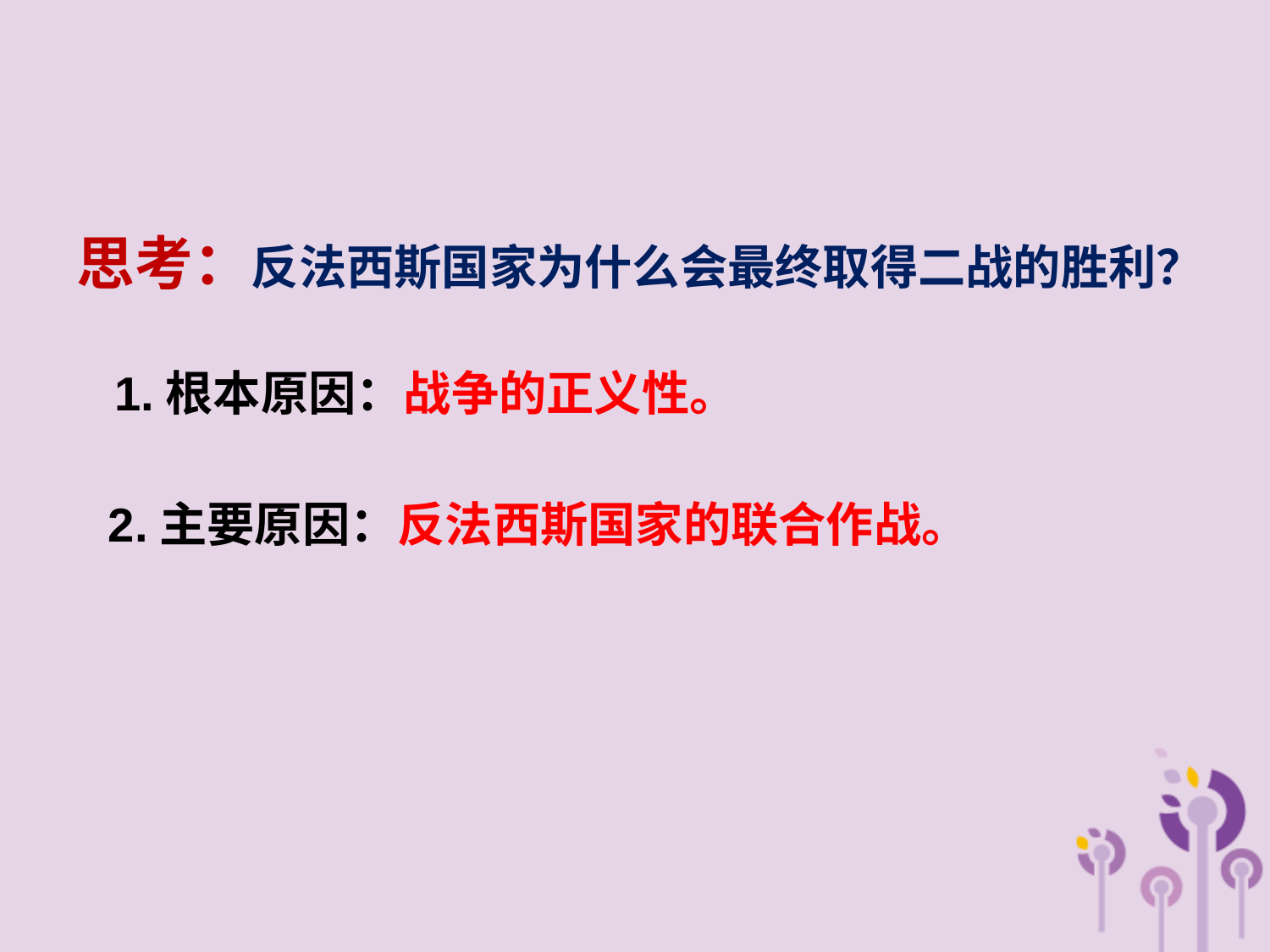

思考：反法西斯国家为什么会最终取得二战的胜利？
1.根本原因：战争的正义性。
2.主要原因：反法西斯国家的联合作战。